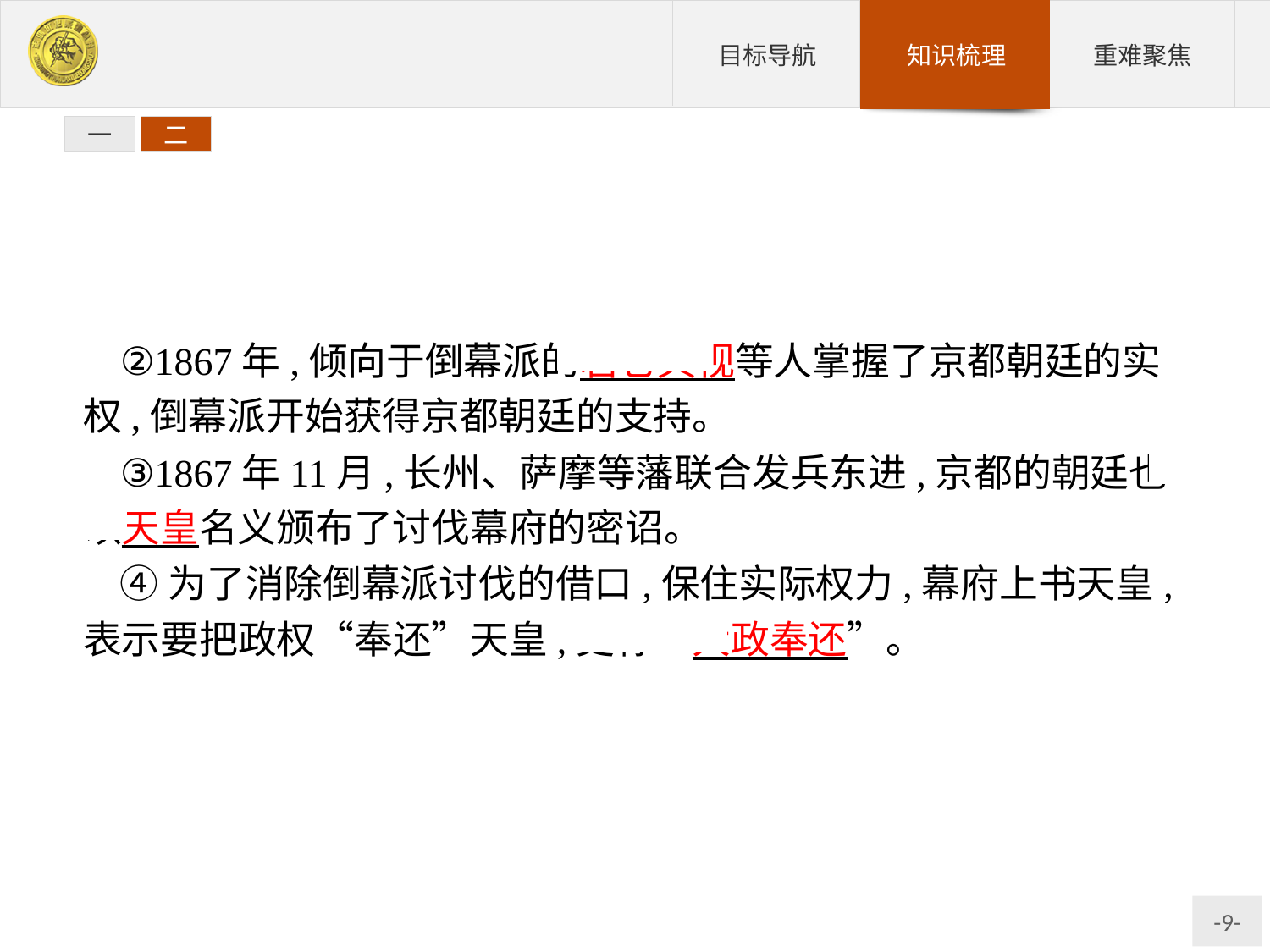

一
二
②1867年,倾向于倒幕派的岩仓具视等人掌握了京都朝廷的实权,倒幕派开始获得京都朝廷的支持。
③1867年11月,长州、萨摩等藩联合发兵东进,京都的朝廷也以天皇名义颁布了讨伐幕府的密诏。
④为了消除倒幕派讨伐的借口,保住实际权力,幕府上书天皇,表示要把政权“奉还”天皇,史称“大政奉还”。